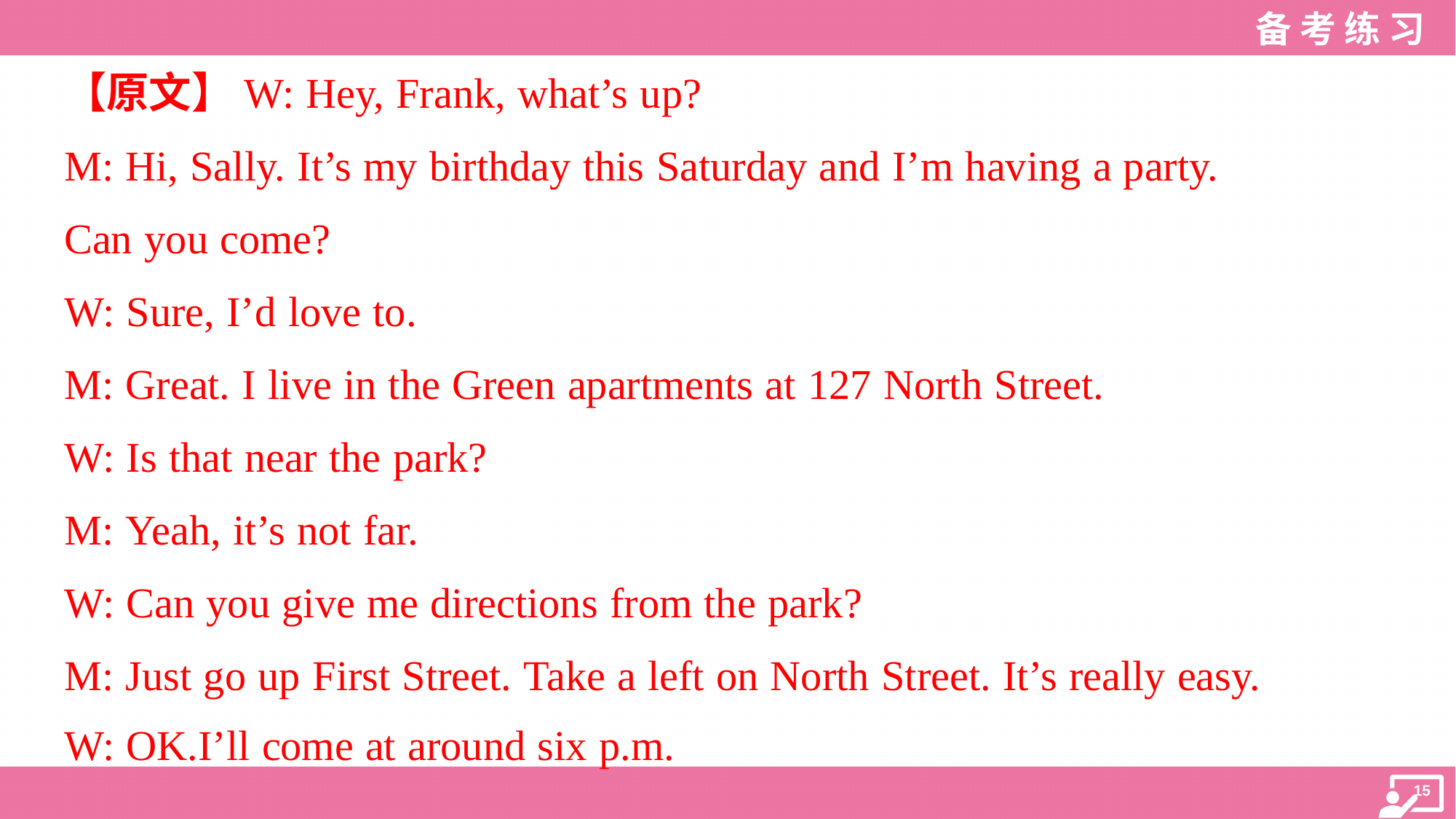

【原文】W: Hey, Frank, what’s up?
M: Hi, Sally. It’s my birthday this Saturday and I’m having a party.
Can you come?
W: Sure, I’d love to.
M: Great. I live in the Green apartments at 127 North Street.
W: Is that near the park?
M: Yeah, it’s not far.
W: Can you give me directions from the park?
M: Just go up First Street. Take a left on North Street. It’s really easy.
W: OK.I’ll come at around six p.m.